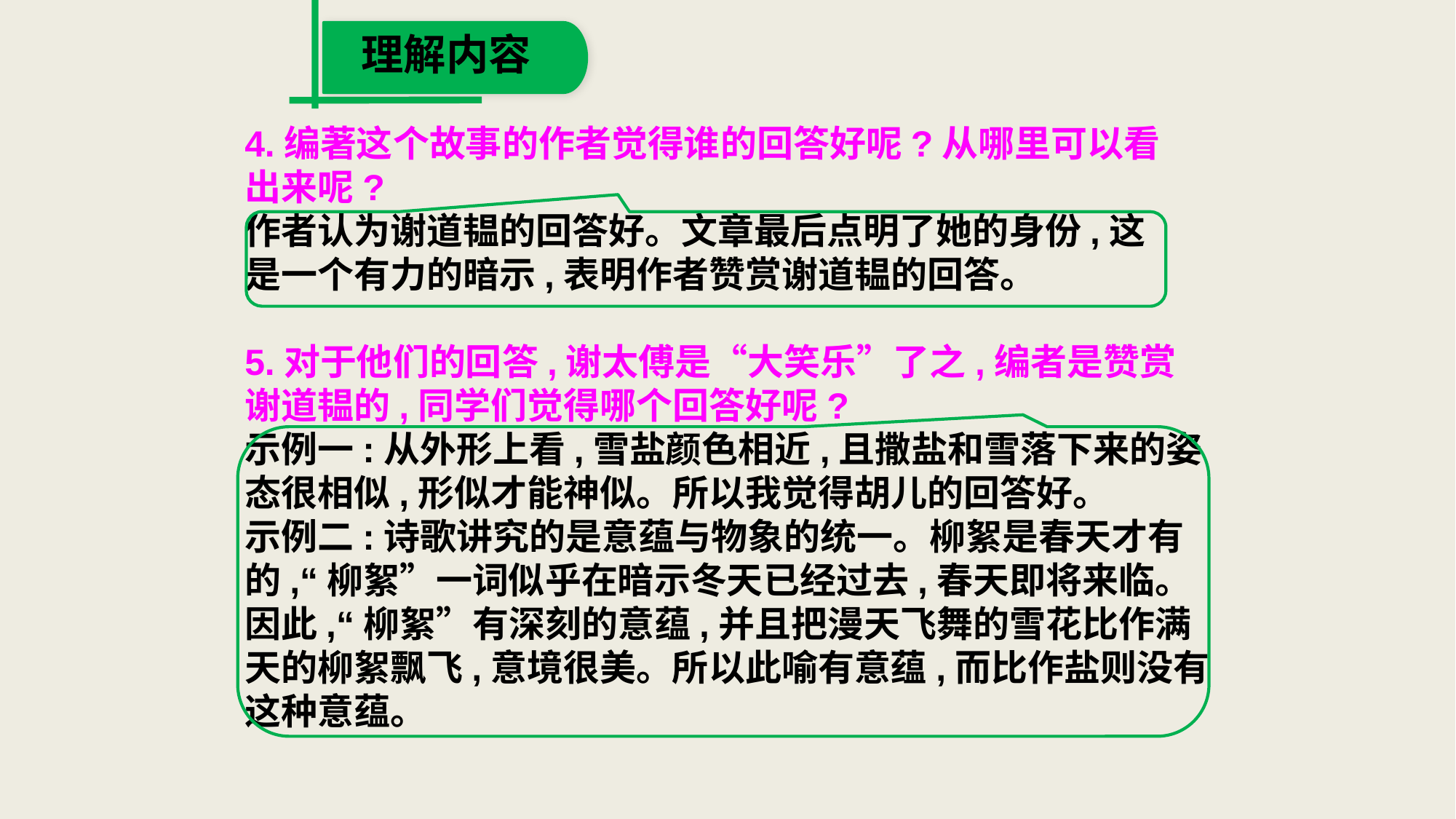

理解内容

4.编著这个故事的作者觉得谁的回答好呢?从哪里可以看
出来呢?
作者认为谢道韫的回答好。文章最后点明了她的身份,这
是一个有力的暗示,表明作者赞赏谢道韫的回答。

5.对于他们的回答,谢太傅是“大笑乐”了之,编者是赞赏
谢道韫的,同学们觉得哪个回答好呢?
示例一:从外形上看,雪盐颜色相近,且撒盐和雪落下来的姿
态很相似,形似才能神似。所以我觉得胡儿的回答好。
示例二:诗歌讲究的是意蕴与物象的统一。柳絮是春天才有
的,“柳絮”一词似乎在暗示冬天已经过去,春天即将来临。
因此,“柳絮”有深刻的意蕴,并且把漫天飞舞的雪花比作满
天的柳絮飘飞,意境很美。所以此喻有意蕴,而比作盐则没有
这种意蕴。